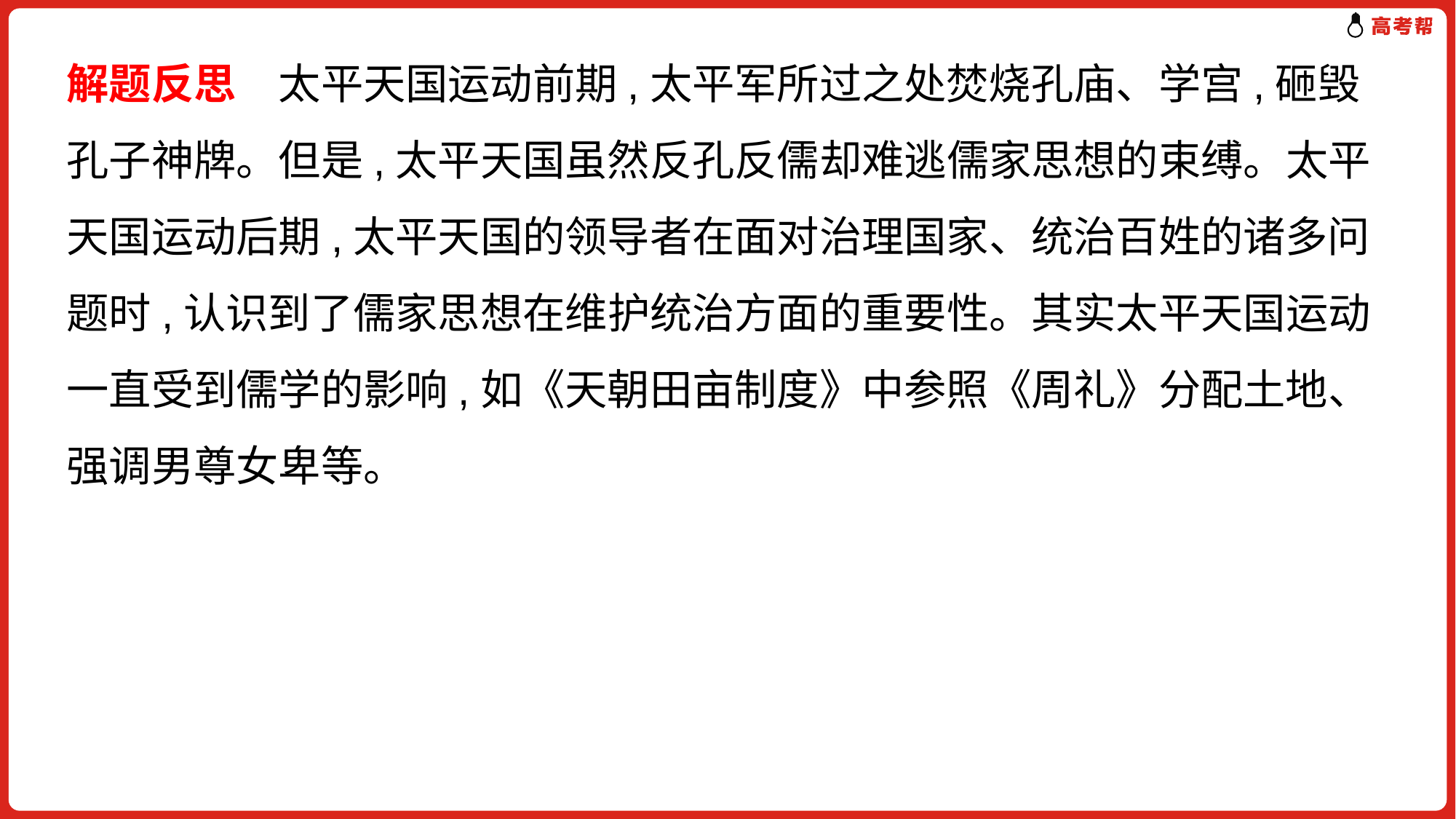

解题反思　太平天国运动前期,太平军所过之处焚烧孔庙、学宫,砸毁孔子神牌。但是,太平天国虽然反孔反儒却难逃儒家思想的束缚。太平天国运动后期,太平天国的领导者在面对治理国家、统治百姓的诸多问题时,认识到了儒家思想在维护统治方面的重要性。其实太平天国运动一直受到儒学的影响,如《天朝田亩制度》中参照《周礼》分配土地、强调男尊女卑等。